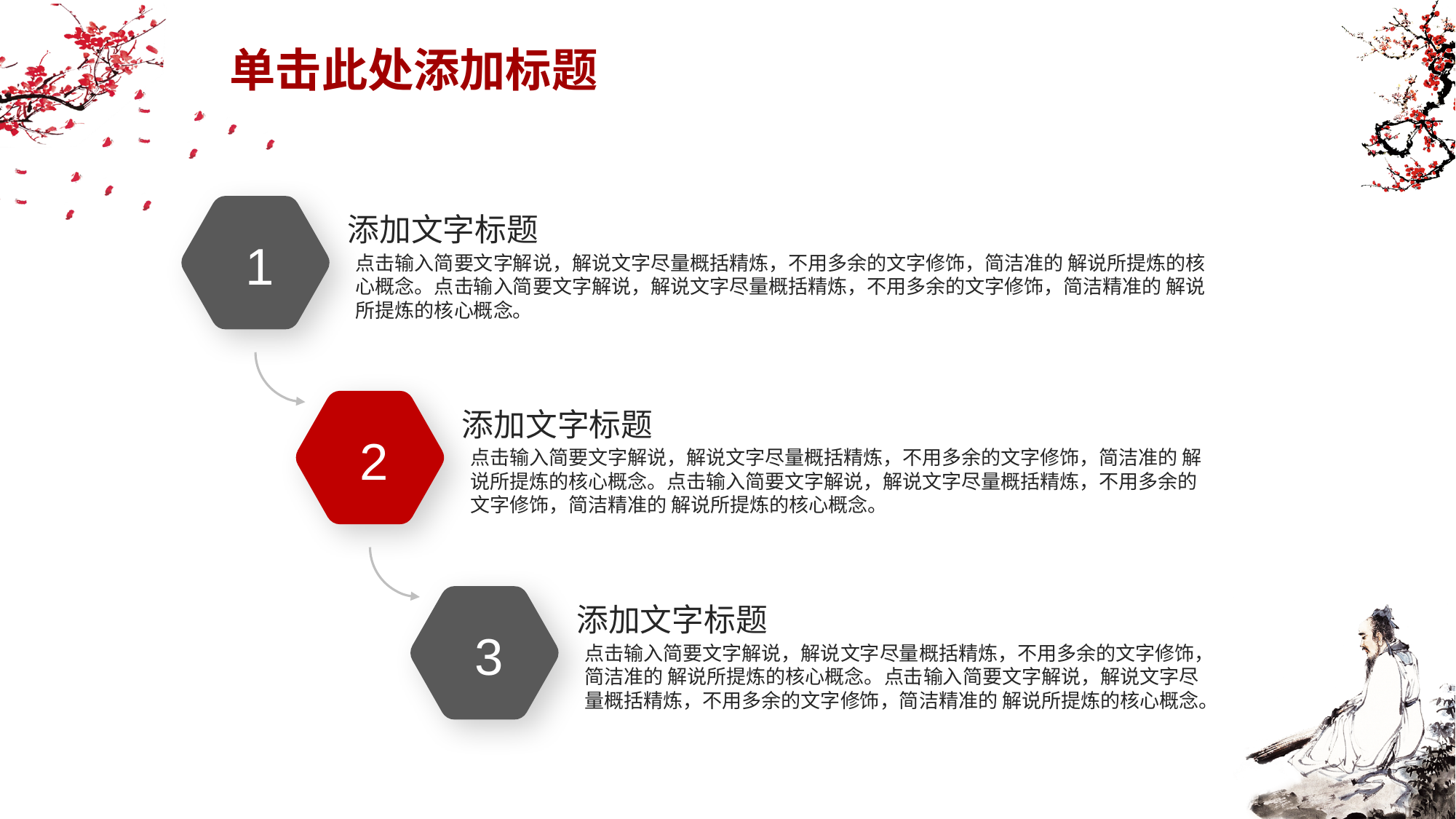

# 单击此处添加标题

添加文字标题
点击输入简要文字解说，解说文字尽量概括精炼，不用多余的文字修饰，简洁准的 解说所提炼的核心概念。点击输入简要文字解说，解说文字尽量概括精炼，不用多余的文字修饰，简洁精准的 解说所提炼的核心概念。
1

添加文字标题
点击输入简要文字解说，解说文字尽量概括精炼，不用多余的文字修饰，简洁准的 解说所提炼的核心概念。点击输入简要文字解说，解说文字尽量概括精炼，不用多余的文字修饰，简洁精准的 解说所提炼的核心概念。
2

添加文字标题
点击输入简要文字解说，解说文字尽量概括精炼，不用多余的文字修饰，简洁准的 解说所提炼的核心概念。点击输入简要文字解说，解说文字尽量概括精炼，不用多余的文字修饰，简洁精准的 解说所提炼的核心概念。
3